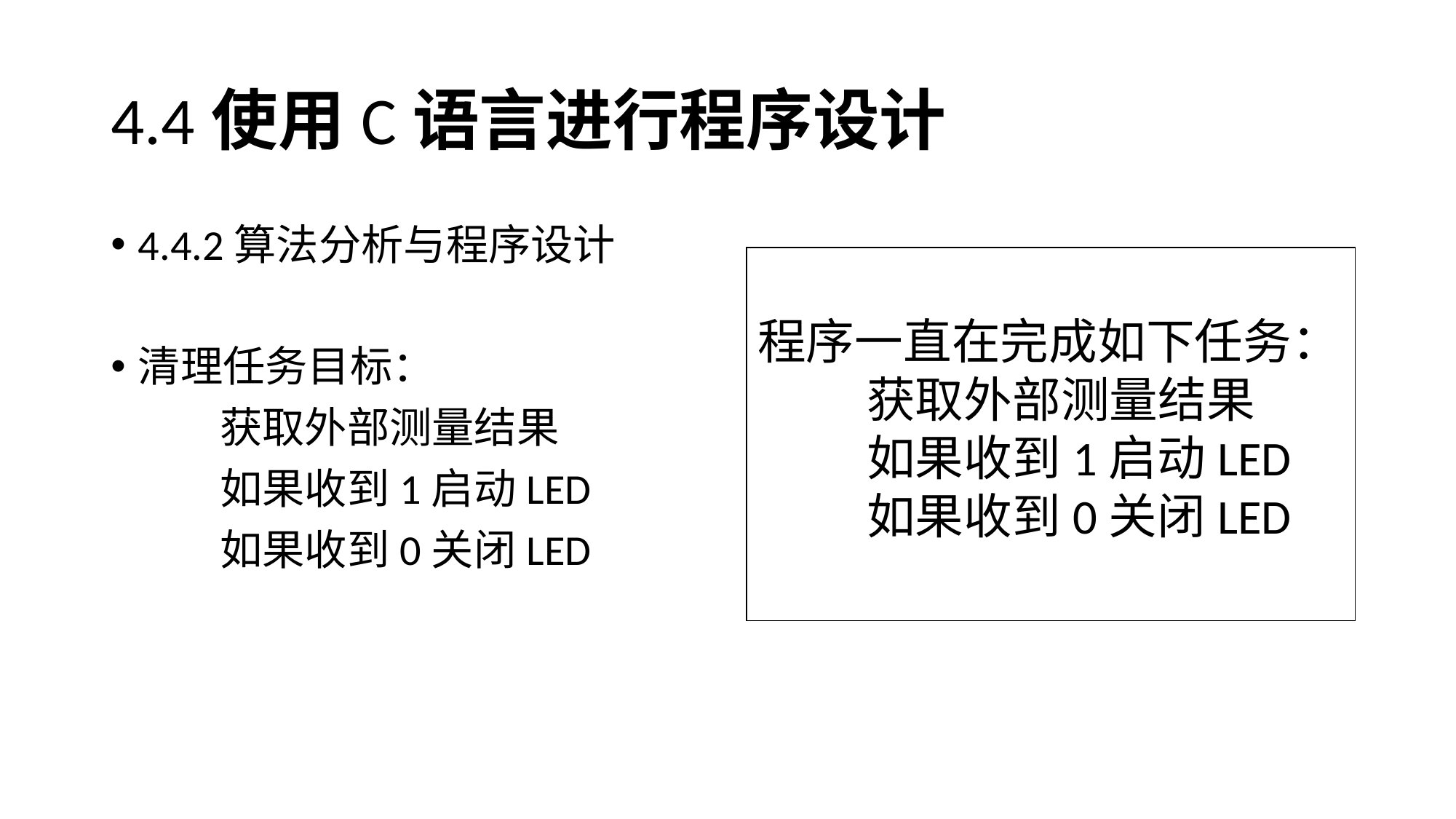

# 4.4使用C语言进行程序设计
4.4.2算法分析与程序设计

清理任务目标：
	获取外部测量结果
	如果收到1启动LED
	如果收到0关闭LED

程序一直在完成如下任务：
	获取外部测量结果
	如果收到1启动LED
	如果收到0关闭LED